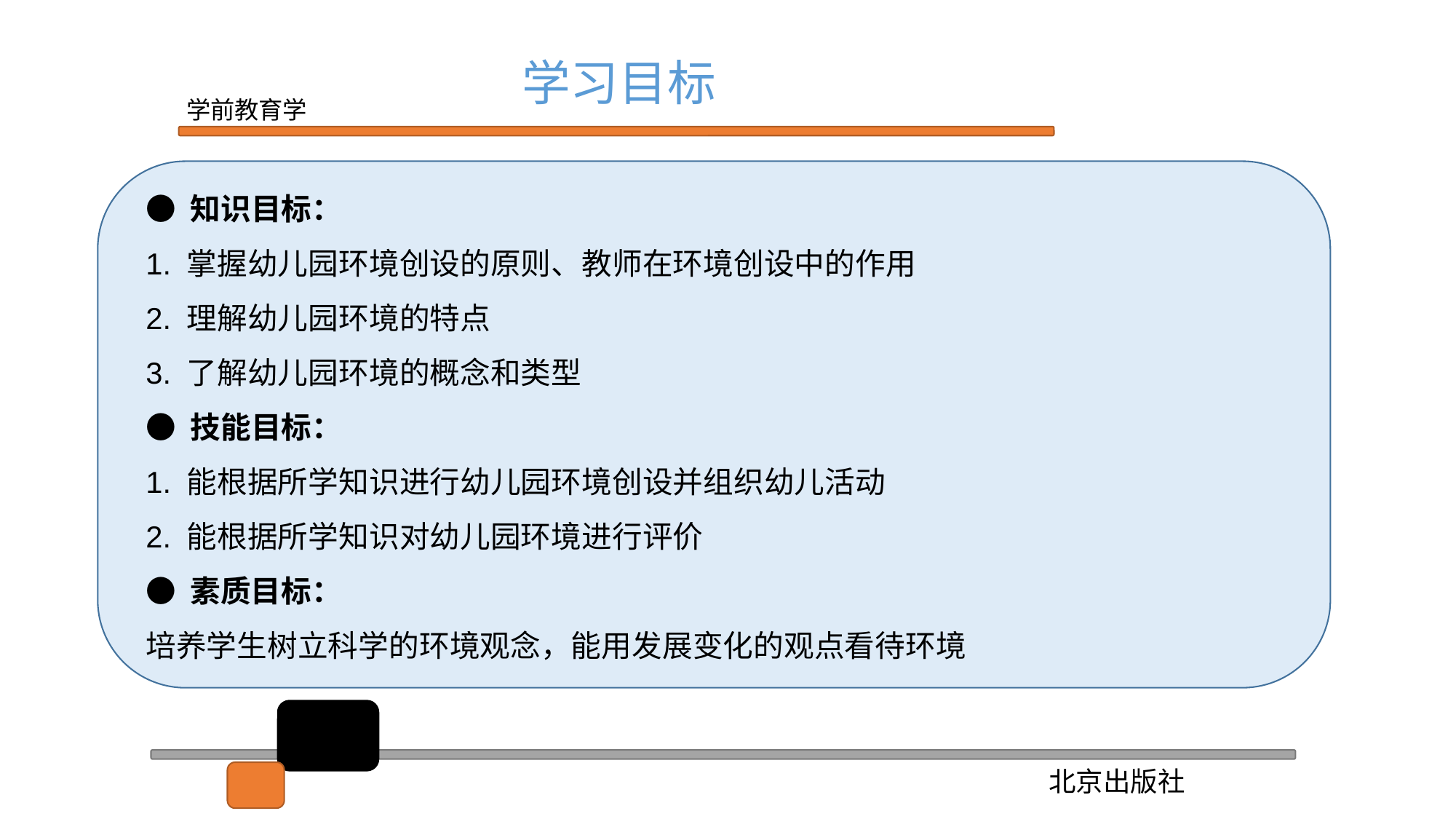

学习目标

● 知识目标：
1. 掌握幼儿园环境创设的原则、教师在环境创设中的作用
2. 理解幼儿园环境的特点
3. 了解幼儿园环境的概念和类型
● 技能目标：
1. 能根据所学知识进行幼儿园环境创设并组织幼儿活动
2. 能根据所学知识对幼儿园环境进行评价
● 素质目标：
培养学生树立科学的环境观念，能用发展变化的观点看待环境